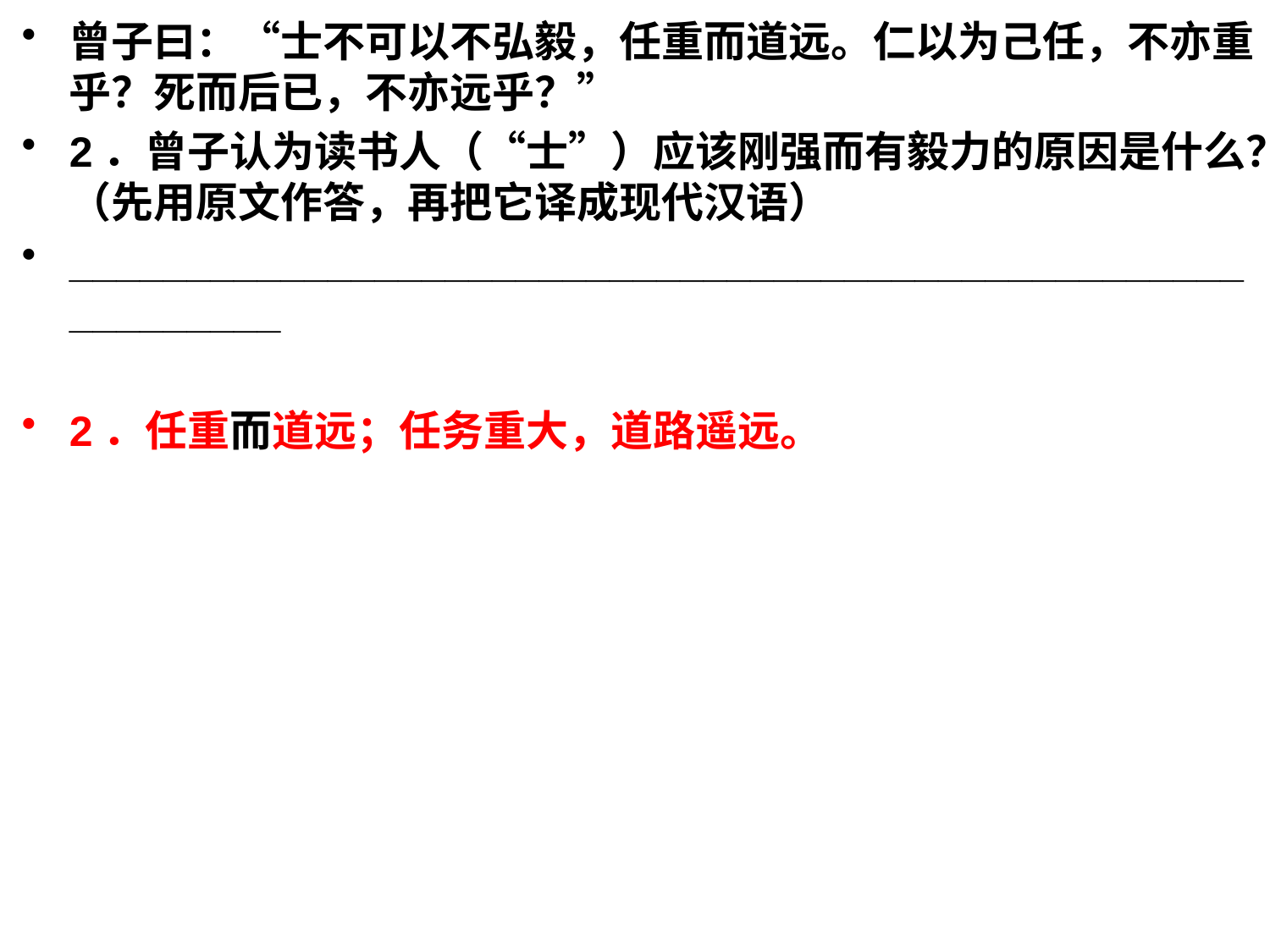

曾子曰：“士不可以不弘毅，任重而道远。仁以为己任，不亦重乎？死而后已，不亦远乎？”
2．曾子认为读书人（“士”）应该刚强而有毅力的原因是什么？（先用原文作答，再把它译成现代汉语）
___________________________________________________________

2．任重而道远；任务重大，道路遥远。

#